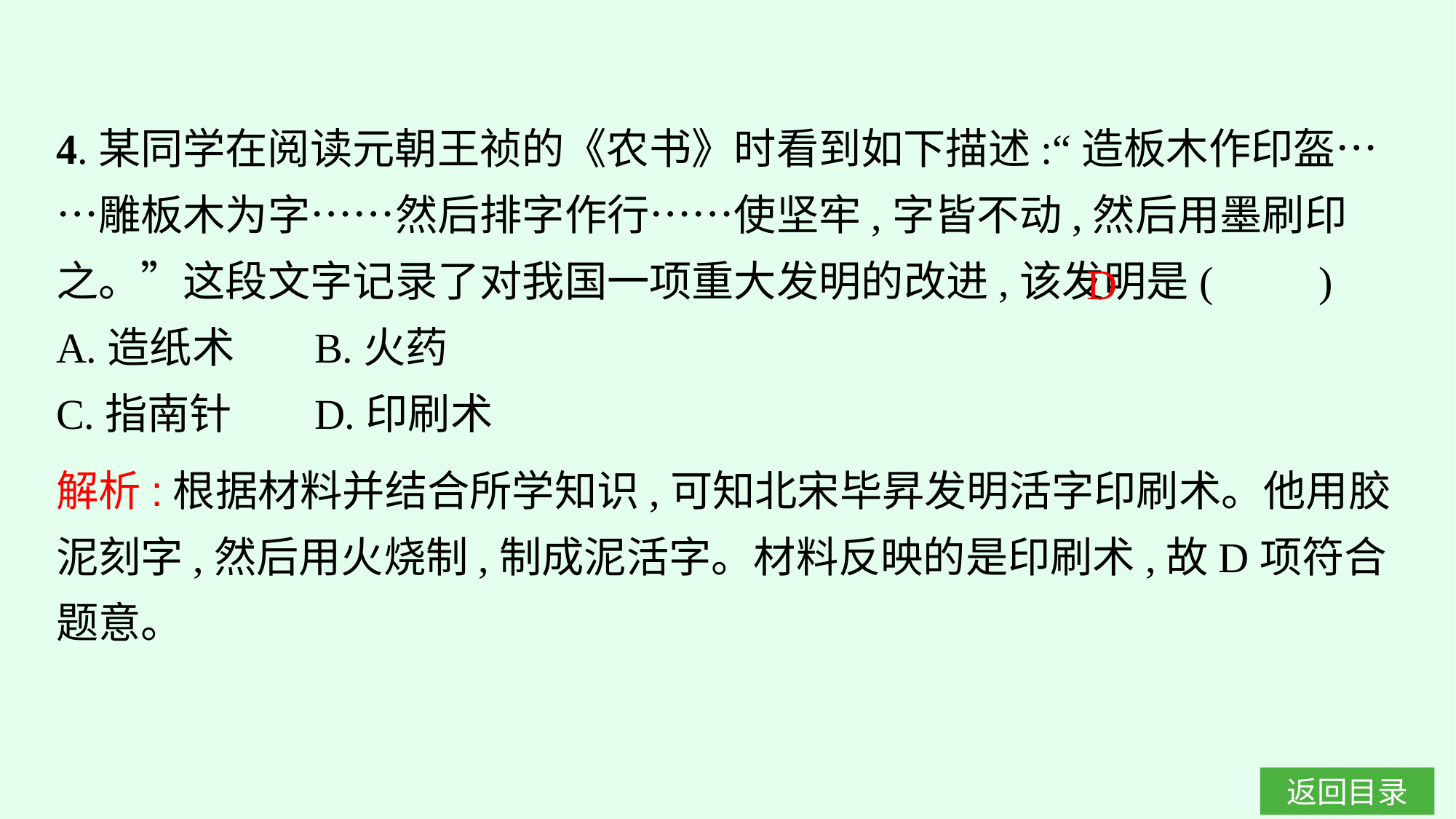

4.某同学在阅读元朝王祯的《农书》时看到如下描述:“造板木作印盔……雕板木为字……然后排字作行……使坚牢,字皆不动,然后用墨刷印之。”这段文字记录了对我国一项重大发明的改进,该发明是(　　)
A.造纸术	B.火药
C.指南针	D.印刷术
D
解析:根据材料并结合所学知识,可知北宋毕昇发明活字印刷术。他用胶泥刻字,然后用火烧制,制成泥活字。材料反映的是印刷术,故D项符合题意。